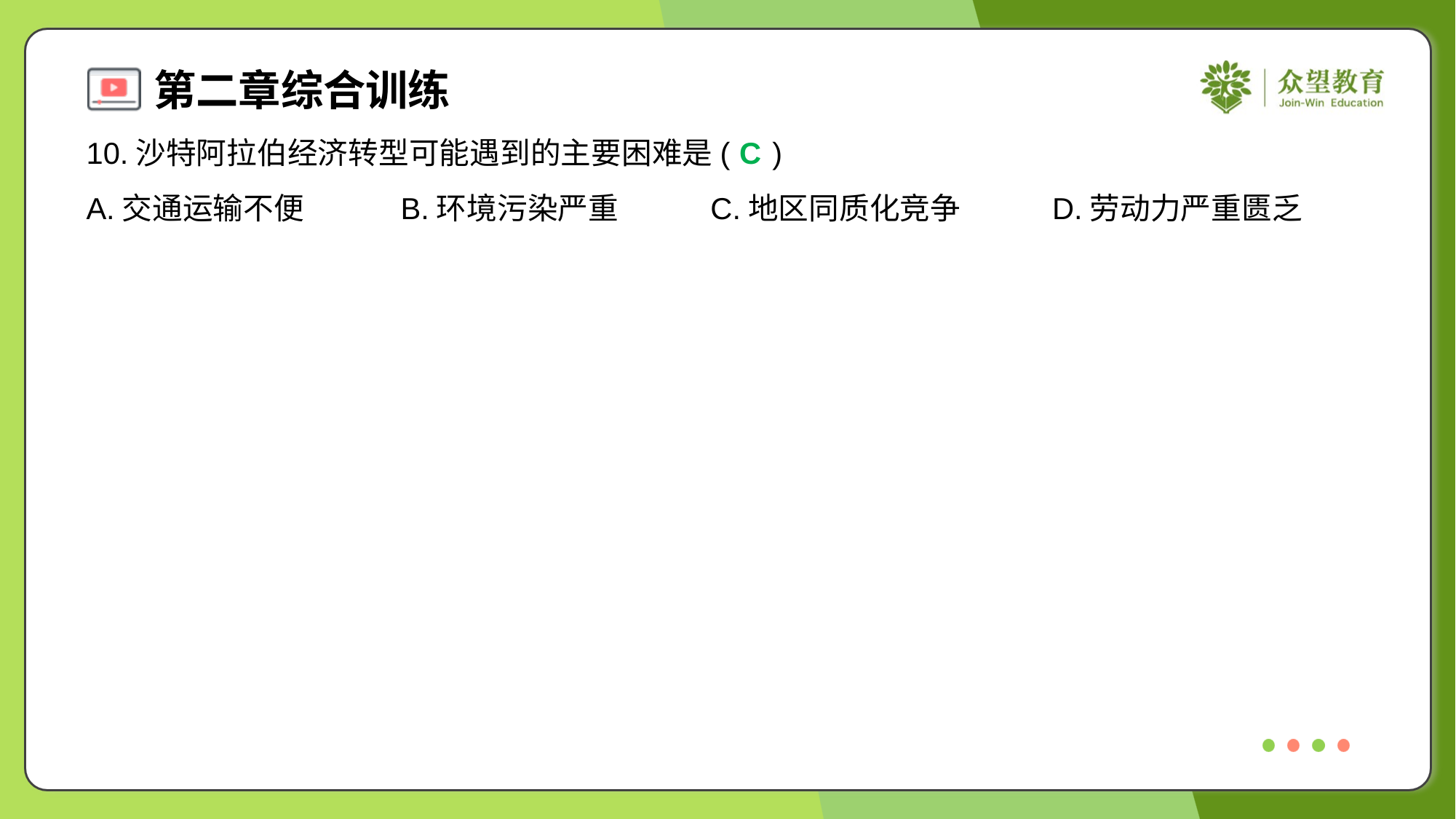

10.沙特阿拉伯经济转型可能遇到的主要困难是(     )
C
A.交通运输不便	B.环境污染严重	C.地区同质化竞争	D.劳动力严重匮乏